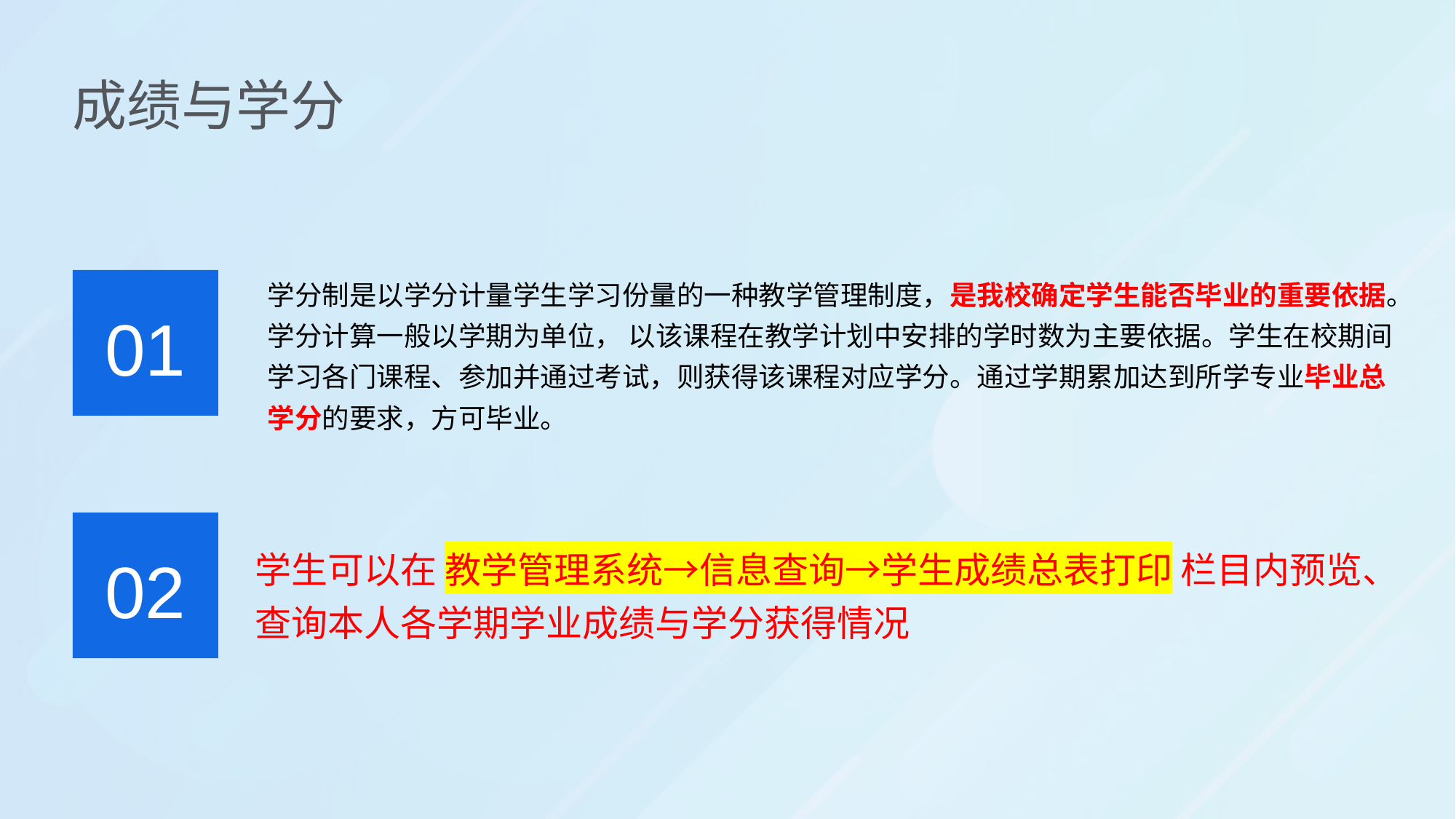

成绩与学分

学分制是以学分计量学生学习份量的一种教学管理制度，是我校确定学生能否毕业的重要依据。学分计算一般以学期为单位， 以该课程在教学计划中安排的学时数为主要依据。学生在校期间学习各门课程、参加并通过考试，则获得该课程对应学分。通过学期累加达到所学专业毕业总学分的要求，方可毕业。
01

学生可以在 教学管理系统→信息查询→学生成绩总表打印 栏目内预览、查询本人各学期学业成绩与学分获得情况
02